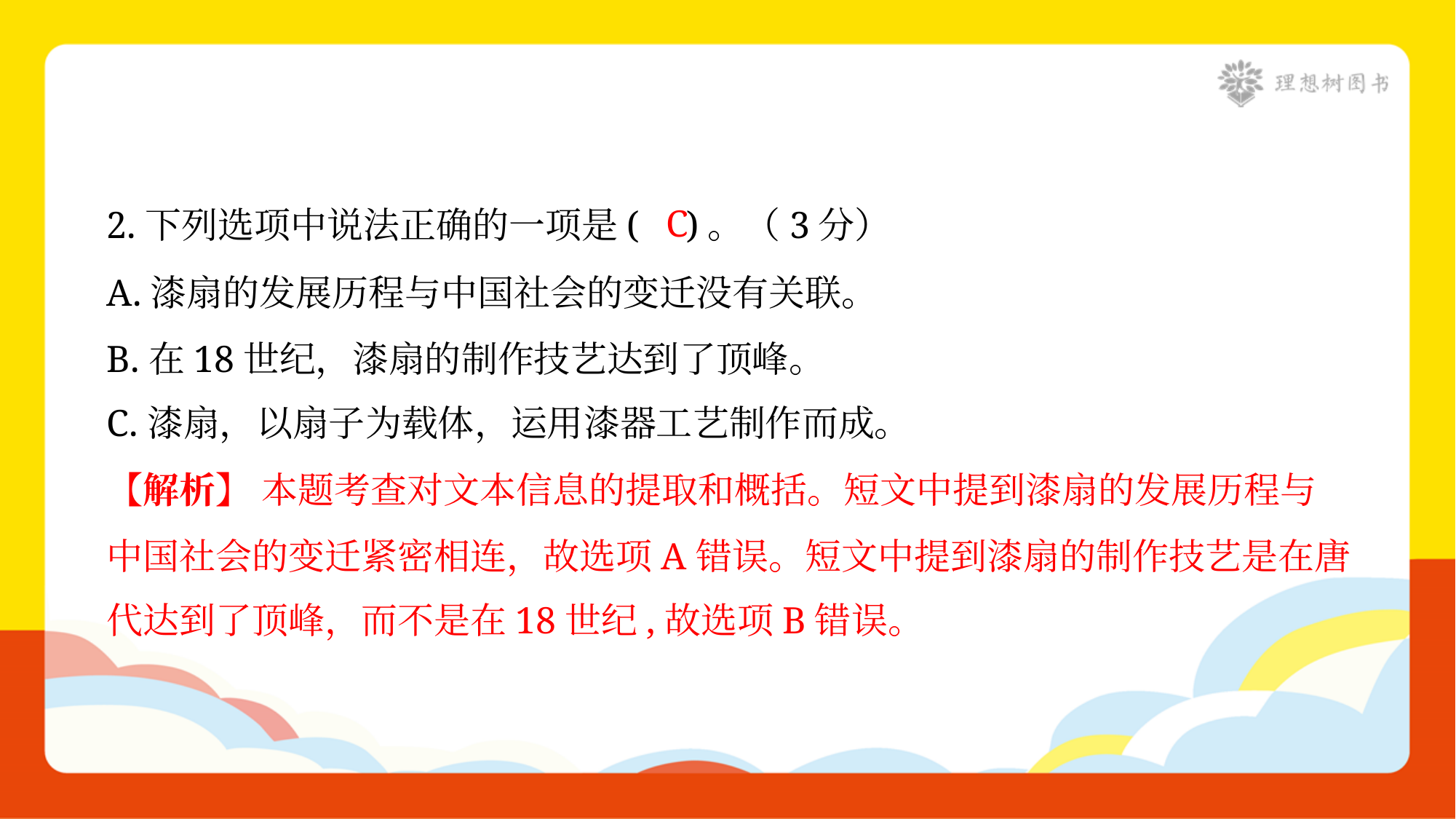

C
2.下列选项中说法正确的一项是(     )。（3分）
A.漆扇的发展历程与中国社会的变迁没有关联。
B.在18世纪，漆扇的制作技艺达到了顶峰。
C.漆扇，以扇子为载体，运用漆器工艺制作而成。
【解析】 本题考查对文本信息的提取和概括。短文中提到漆扇的发展历程与
中国社会的变迁紧密相连，故选项A错误。短文中提到漆扇的制作技艺是在唐
代达到了顶峰，而不是在18世纪,故选项B错误。